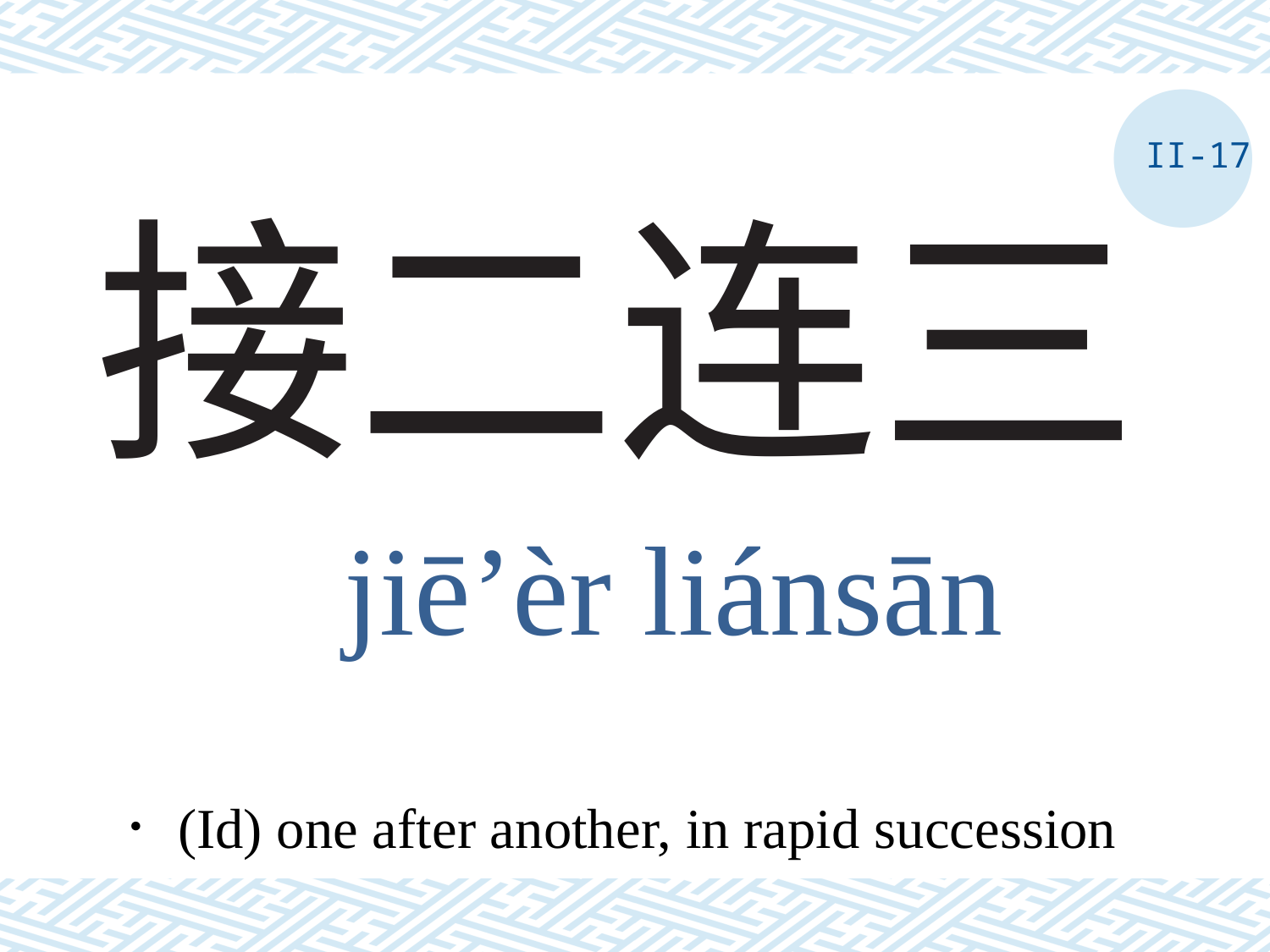

II-17

# 接二连三
jiē’èr liánsān
．(Id) one after another, in rapid succession